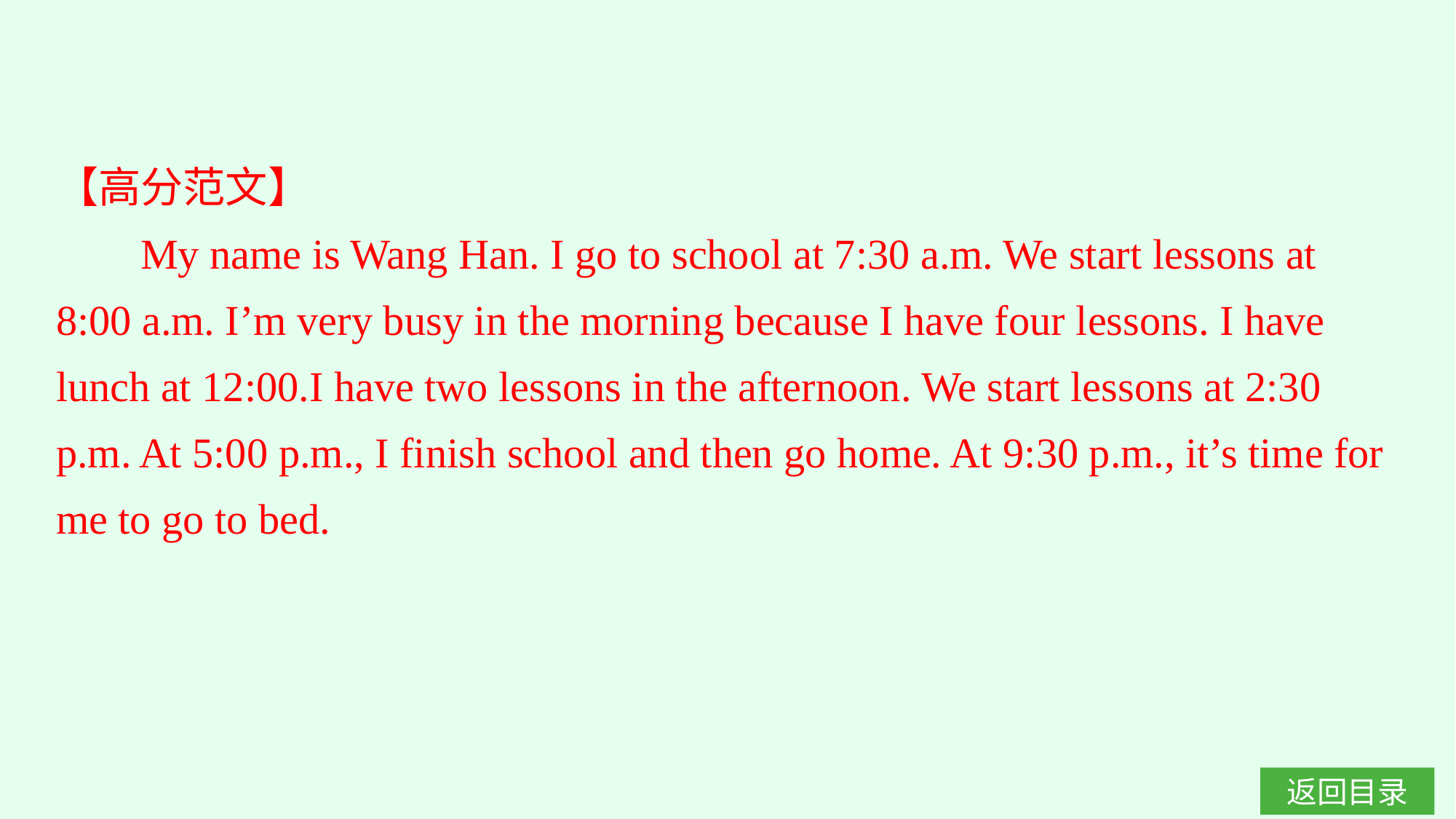

【高分范文】
        My name is Wang Han. I go to school at 7:30 a.m. We start lessons at 8:00 a.m. I’m very busy in the morning because I have four lessons. I have lunch at 12:00.I have two lessons in the afternoon. We start lessons at 2:30 p.m. At 5:00 p.m., I finish school and then go home. At 9:30 p.m., it’s time for me to go to bed.